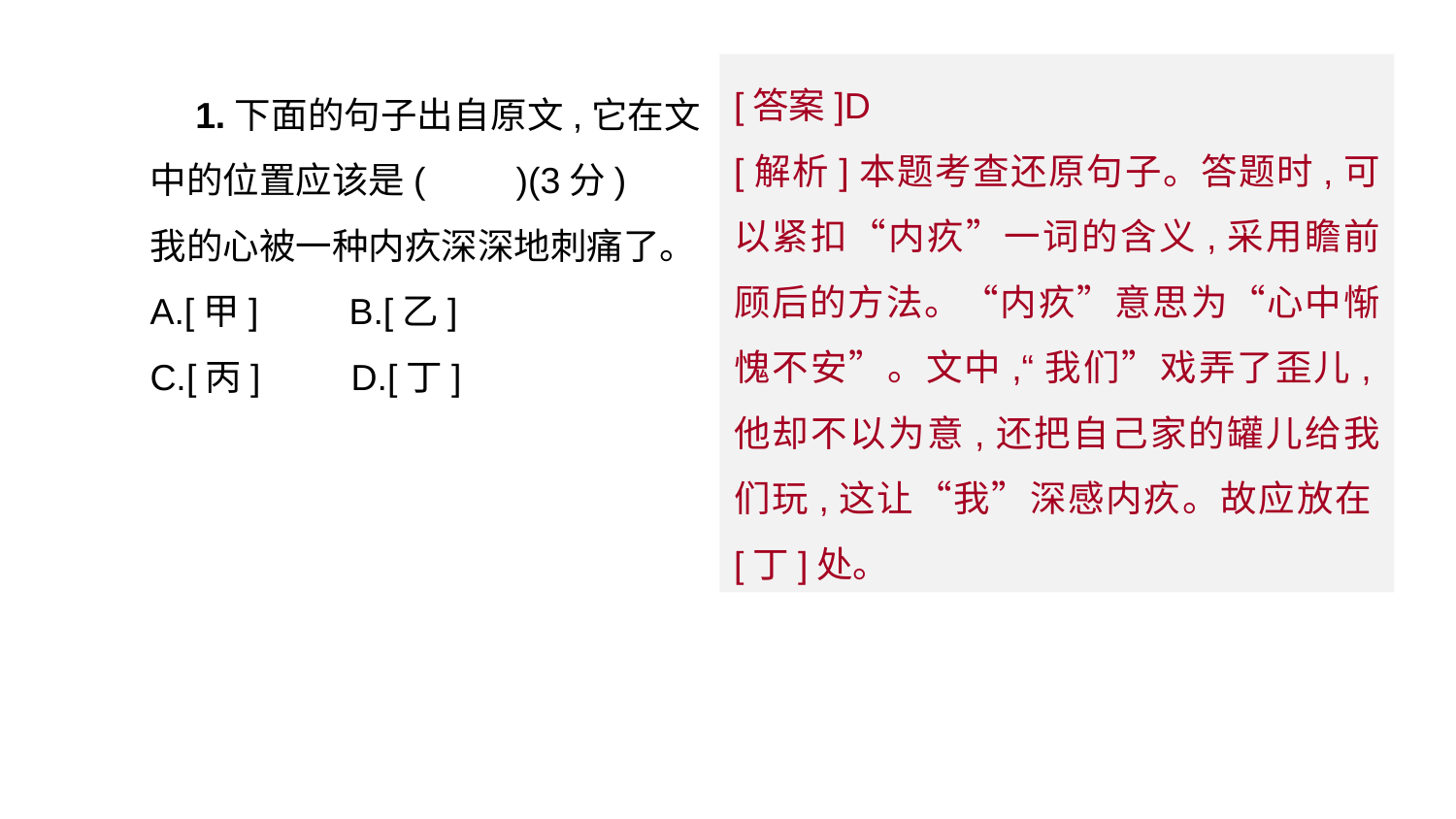

[答案]D
[解析]本题考查还原句子。答题时,可以紧扣“内疚”一词的含义,采用瞻前顾后的方法。“内疚”意思为“心中惭愧不安”。文中,“我们”戏弄了歪儿,他却不以为意,还把自己家的罐儿给我们玩,这让“我”深感内疚。故应放在[丁]处。
　1.下面的句子出自原文,它在文中的位置应该是(　　)(3分)
我的心被一种内疚深深地刺痛了。
A.[甲]　　B.[乙]
C.[丙]　　D.[丁]